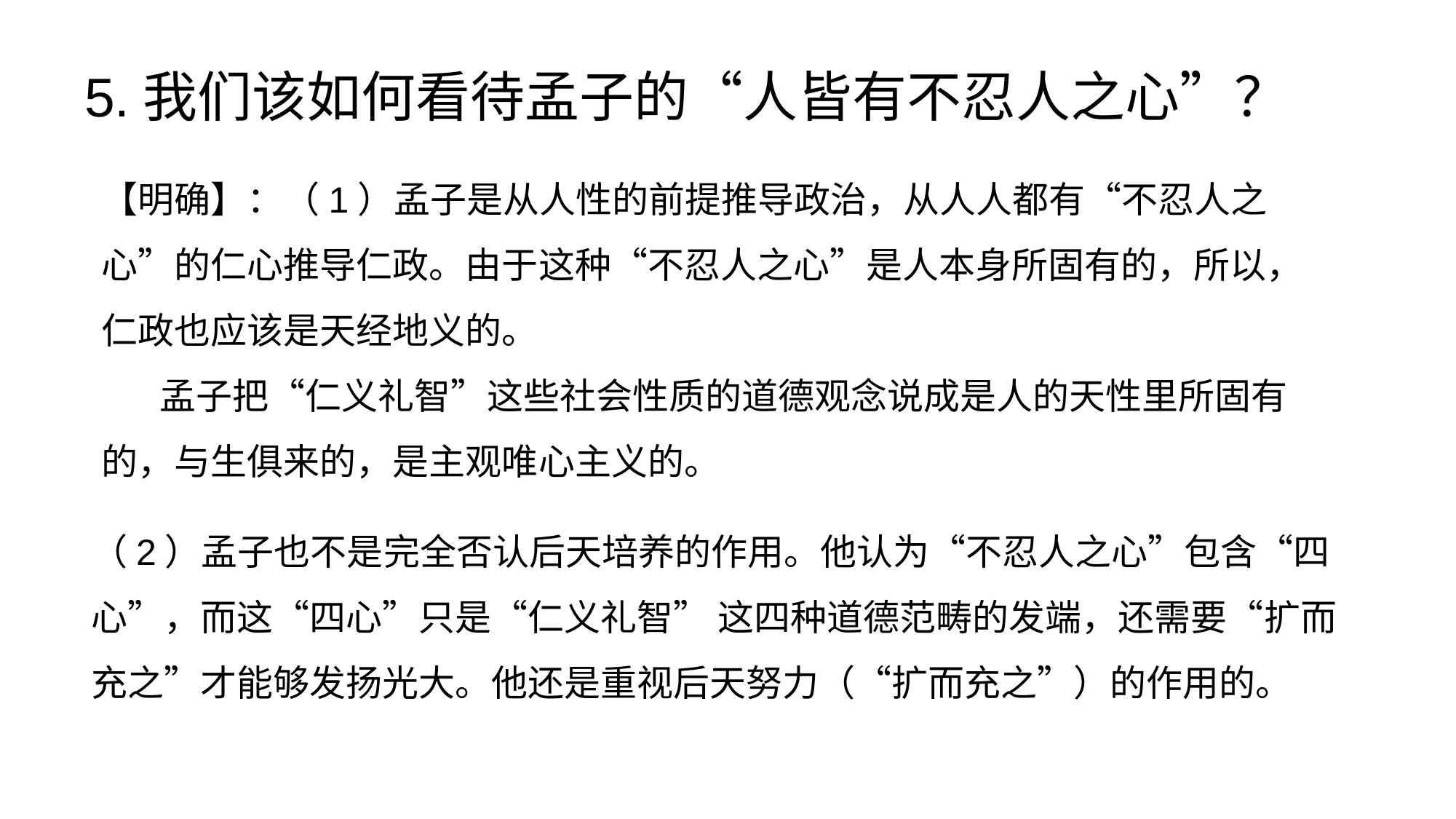

5.我们该如何看待孟子的“人皆有不忍人之心”？
【明确】：（1）孟子是从人性的前提推导政治，从人人都有“不忍人之心”的仁心推导仁政。由于这种“不忍人之心”是人本身所固有的，所以，仁政也应该是天经地义的。
      孟子把“仁义礼智”这些社会性质的道德观念说成是人的天性里所固有的，与生俱来的，是主观唯心主义的。

（2）孟子也不是完全否认后天培养的作用。他认为“不忍人之心”包含“四心”，而这“四心”只是“仁义礼智” 这四种道德范畴的发端，还需要“扩而充之”才能够发扬光大。他还是重视后天努力（“扩而充之”）的作用的。